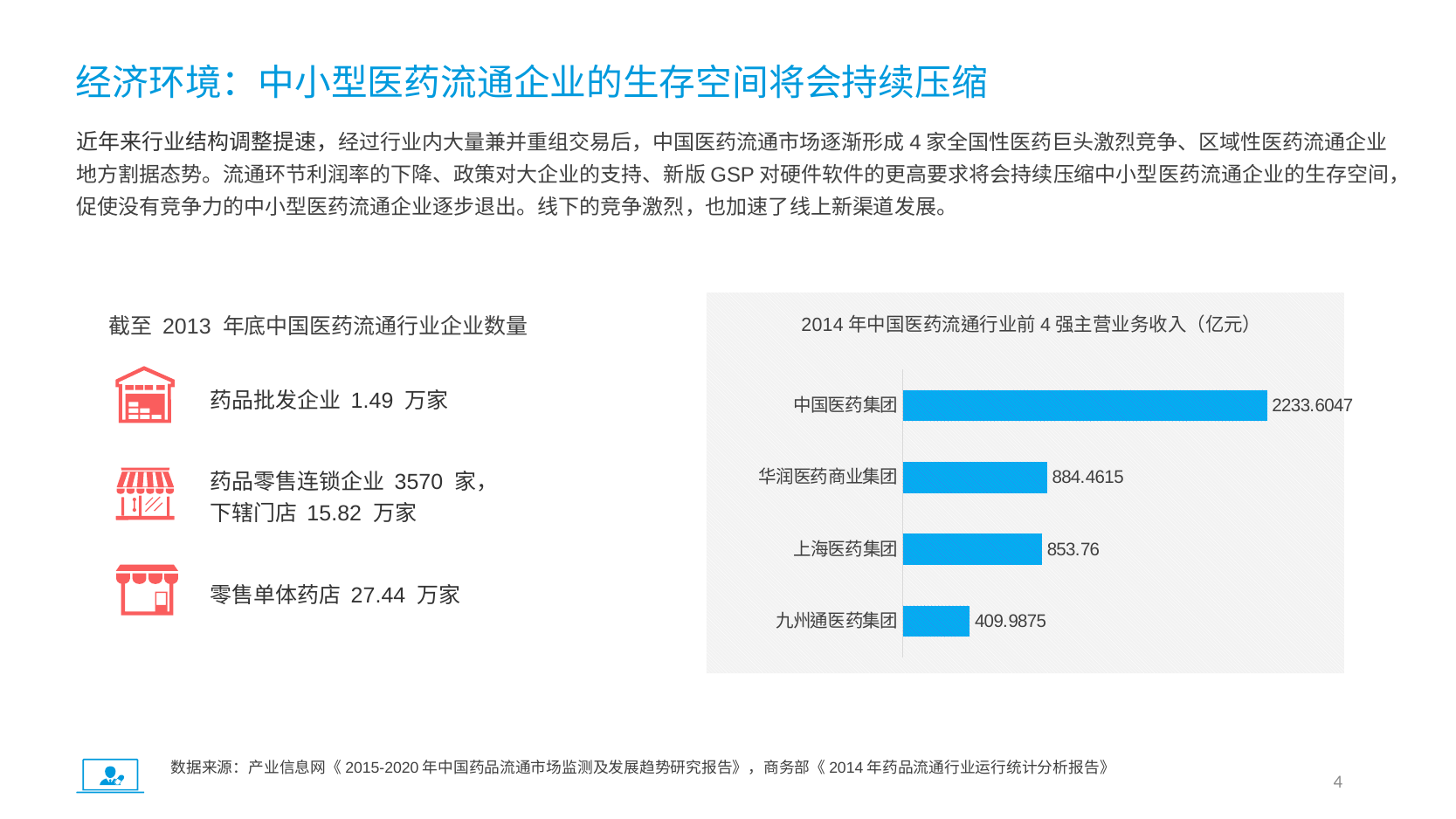

经济环境：中小型医药流通企业的生存空间将会持续压缩
近年来行业结构调整提速，经过行业内大量兼并重组交易后，中国医药流通市场逐渐形成4家全国性医药巨头激烈竞争、区域性医药流通企业地方割据态势。流通环节利润率的下降、政策对大企业的支持、新版GSP对硬件软件的更高要求将会持续压缩中小型医药流通企业的生存空间，促使没有竞争力的中小型医药流通企业逐步退出。线下的竞争激烈，也加速了线上新渠道发展。

### Chart: 2014年中国医药流通行业前4强主营业务收入（亿元）

| Category | 主营业务收入（亿元） |
|---|---|
| 九州通医药集团 | 409.9875 |
| 上海医药集团 | 853.76 |
| 华润医药商业集团 | 884.4615 |
| 中国医药集团 | 2233.6047 |
截至 2013 年底中国医药流通行业企业数量

药品批发企业 1.49 万家
药品零售连锁企业 3570 家，
下辖门店 15.82 万家

零售单体药店 27.44 万家
数据来源：产业信息网《2015-2020年中国药品流通市场监测及发展趋势研究报告》，商务部《2014年药品流通行业运行统计分析报告》
4